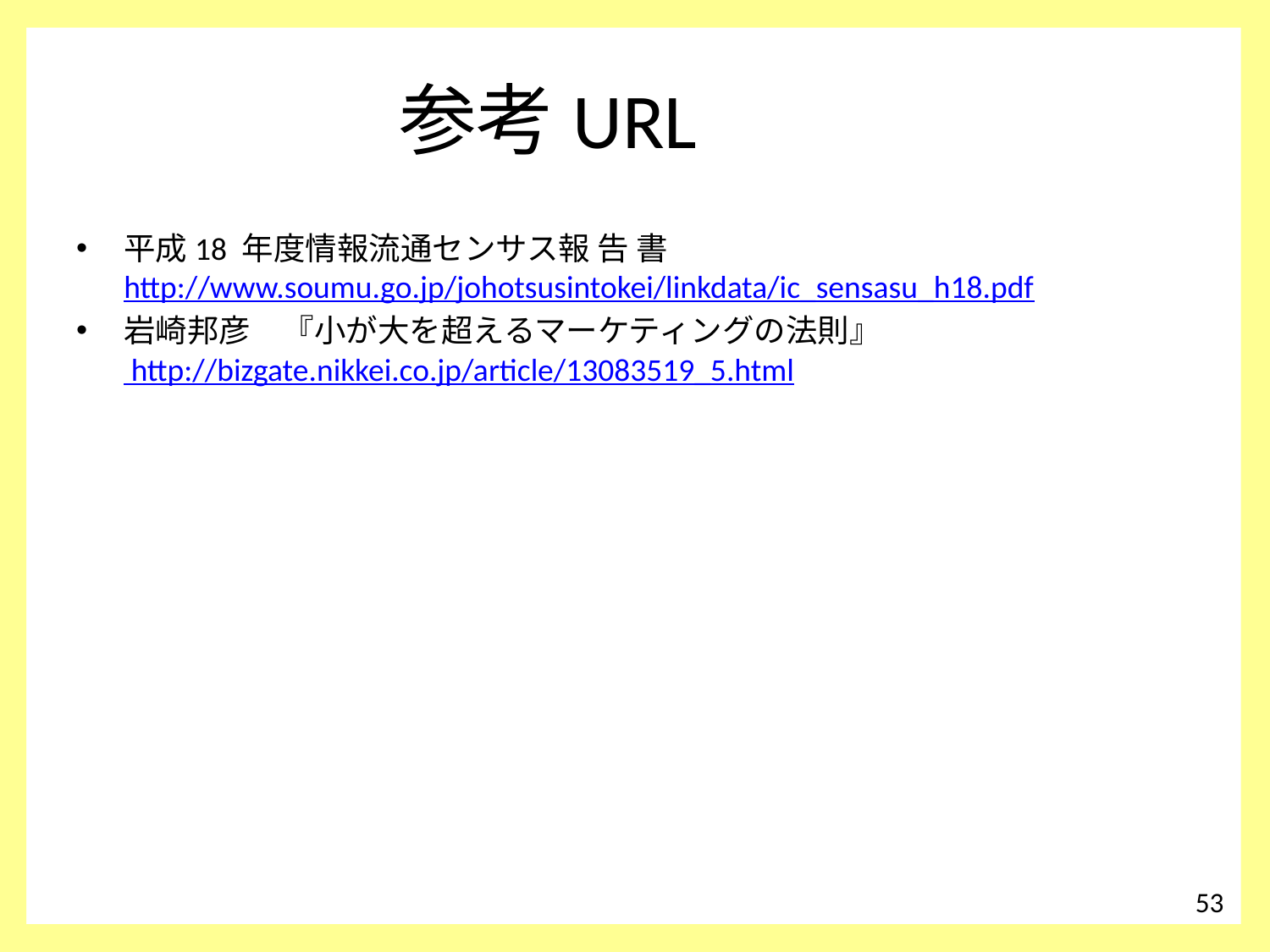

# 参考URL
平成18 年度情報流通センサス報 告 書http://www.soumu.go.jp/johotsusintokei/linkdata/ic_sensasu_h18.pdf
岩崎邦彦　『小が大を超えるマーケティングの法則』 http://bizgate.nikkei.co.jp/article/13083519_5.html

53